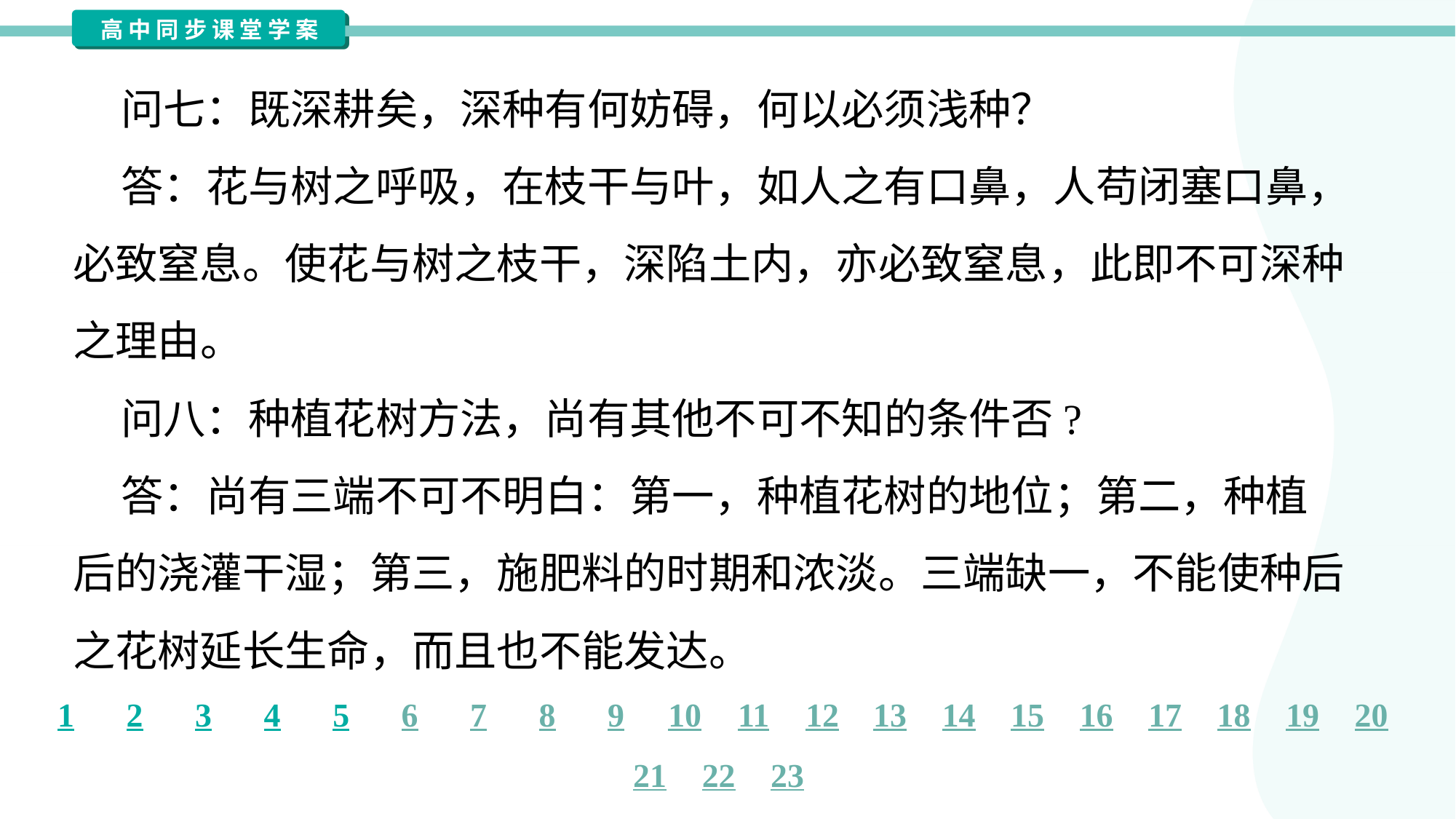

问七：既深耕矣，深种有何妨碍，何以必须浅种？
    答：花与树之呼吸，在枝干与叶，如人之有口鼻，人苟闭塞口鼻，
必致窒息。使花与树之枝干，深陷土内，亦必致窒息，此即不可深种
之理由。
    问八：种植花树方法，尚有其他不可不知的条件否?
    答：尚有三端不可不明白：第一，种植花树的地位；第二，种植
后的浇灌干湿；第三，施肥料的时期和浓淡。三端缺一，不能使种后
之花树延长生命，而且也不能发达。